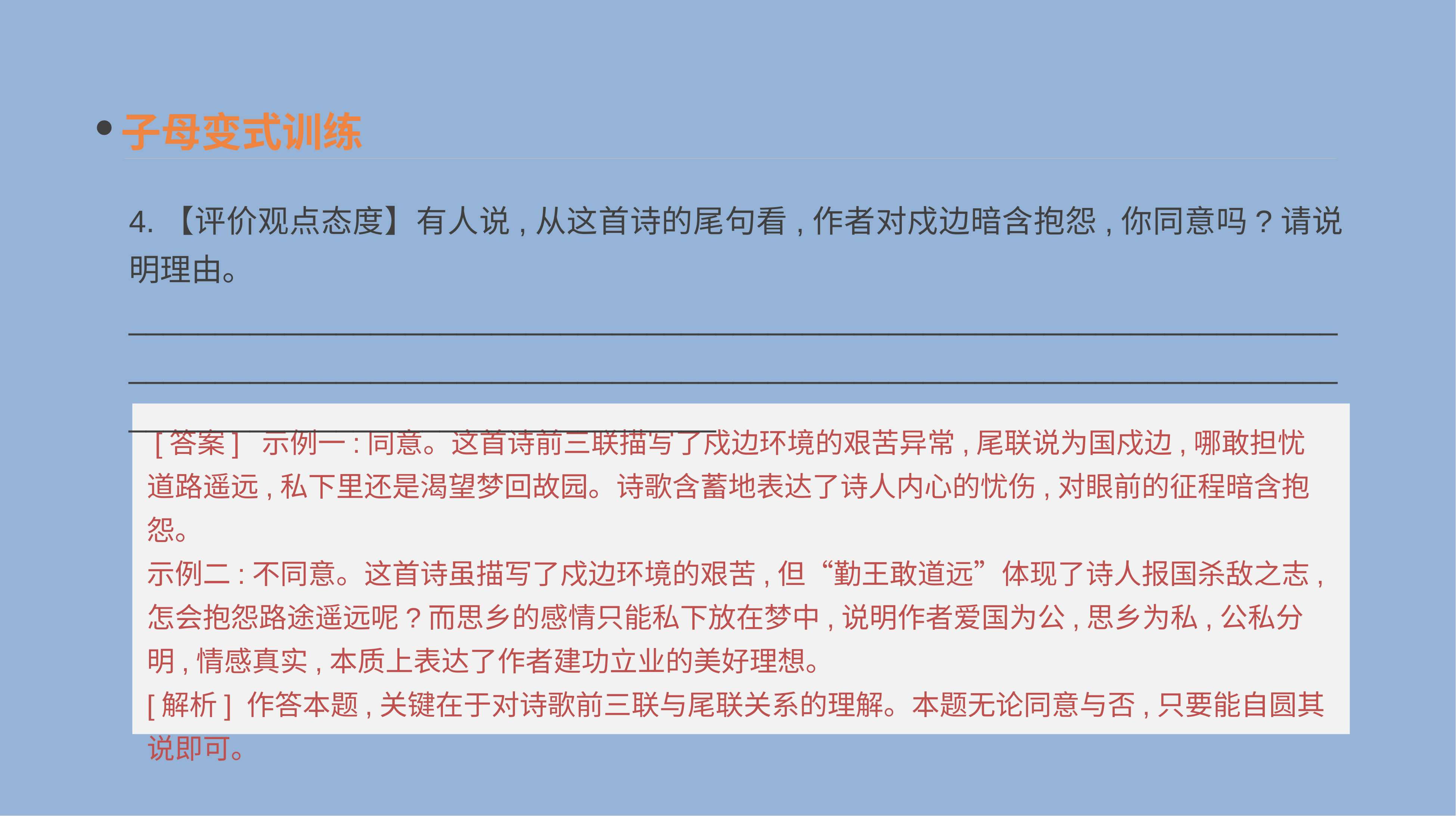

子母变式训练

4.【评价观点态度】有人说,从这首诗的尾句看,作者对戍边暗含抱怨,你同意吗?请说明理由。
______________________________________________________________________________________________________________________________________________________________________________

 [答案]  示例一:同意。这首诗前三联描写了戍边环境的艰苦异常,尾联说为国戍边,哪敢担忧道路遥远,私下里还是渴望梦回故园。诗歌含蓄地表达了诗人内心的忧伤,对眼前的征程暗含抱怨。
示例二:不同意。这首诗虽描写了戍边环境的艰苦,但“勤王敢道远”体现了诗人报国杀敌之志,怎会抱怨路途遥远呢?而思乡的感情只能私下放在梦中,说明作者爱国为公,思乡为私,公私分明,情感真实,本质上表达了作者建功立业的美好理想。
[解析] 作答本题,关键在于对诗歌前三联与尾联关系的理解。本题无论同意与否,只要能自圆其说即可。